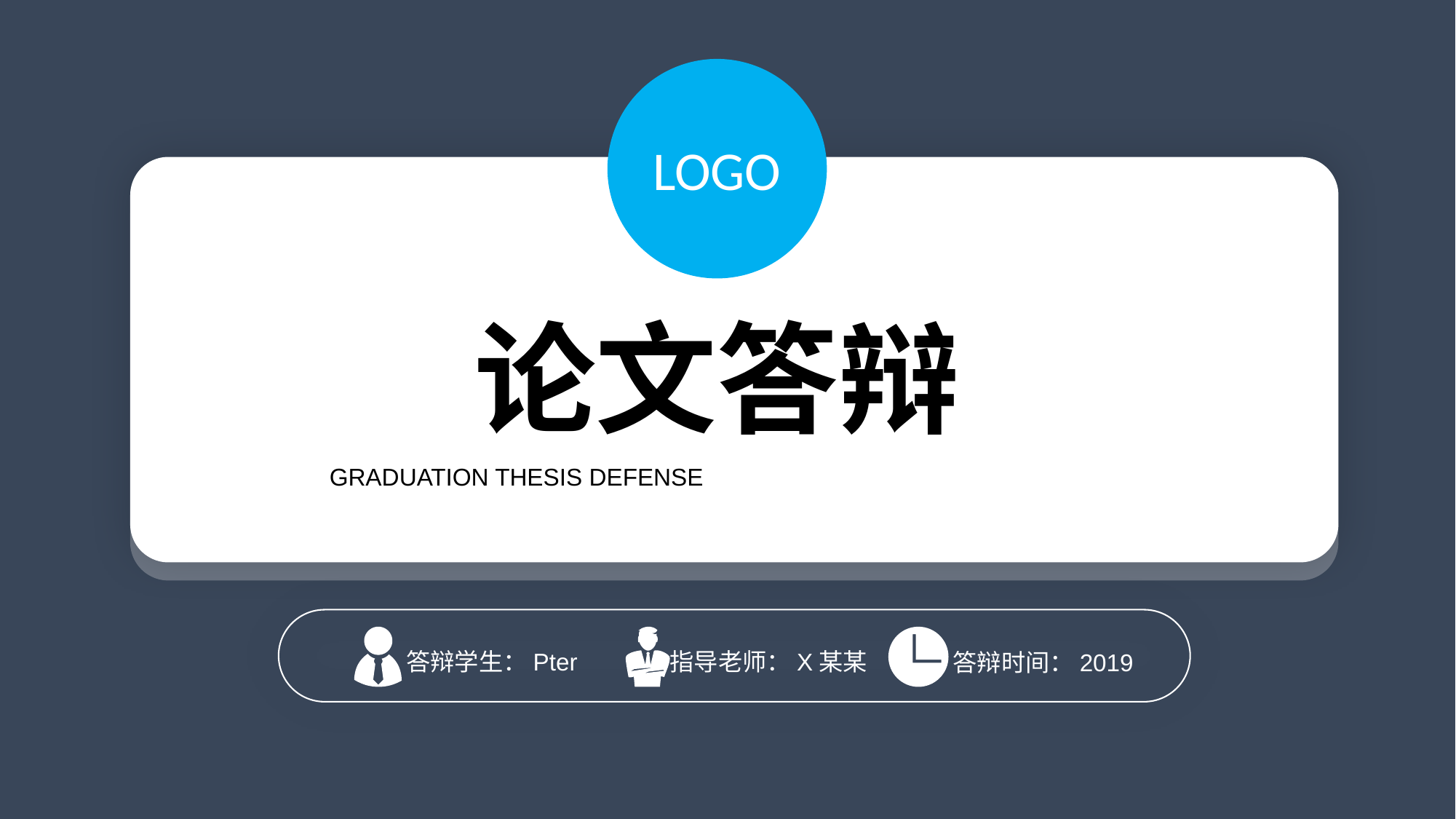

LOGO

论文答辩
GRADUATION THESIS DEFENSE

答辩学生：Pter

指导老师：X某某

答辩时间：2019